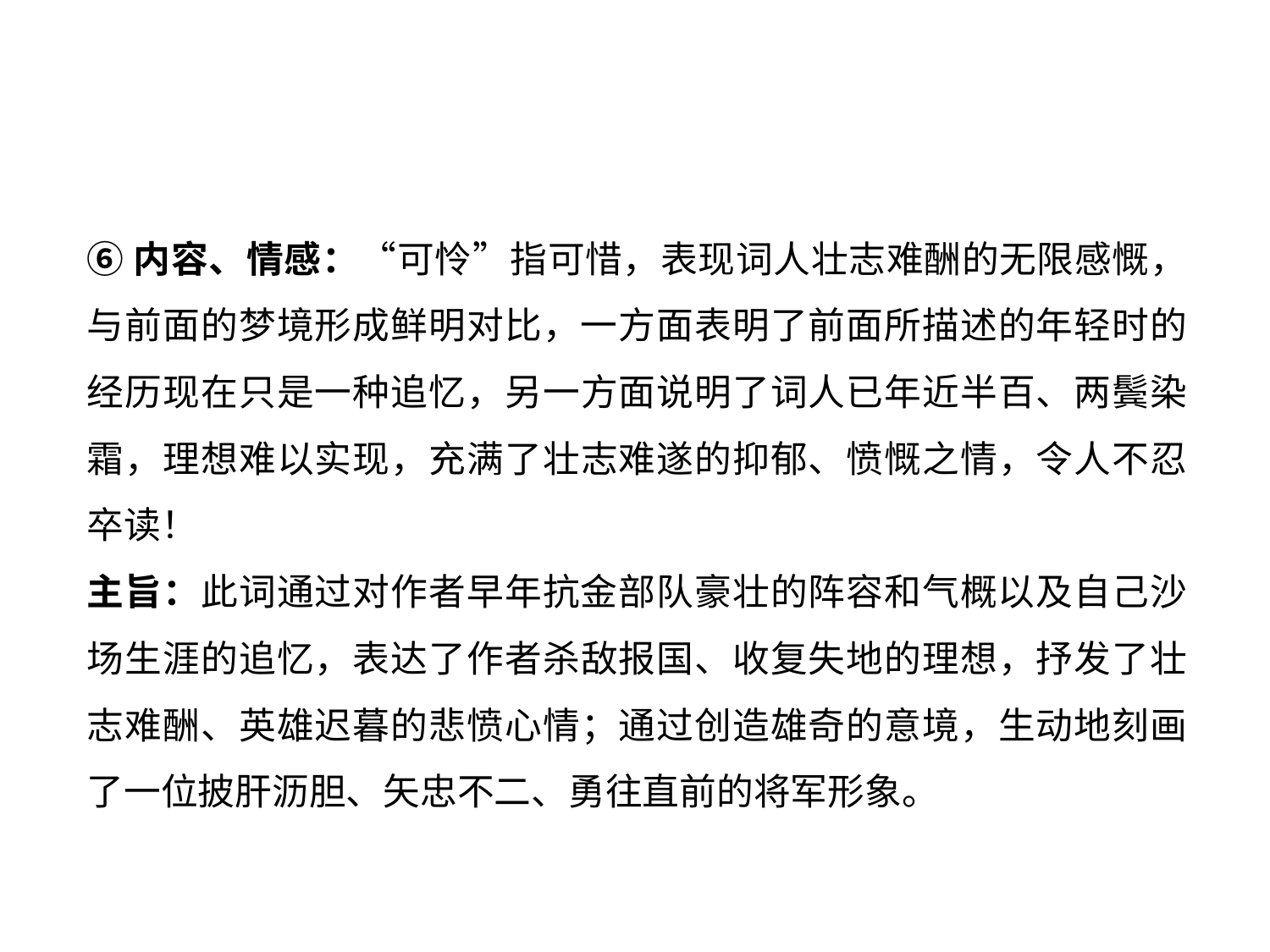

⑥内容、情感：“可怜”指可惜，表现词人壮志难酬的无限感慨，与前面的梦境形成鲜明对比，一方面表明了前面所描述的年轻时的经历现在只是一种追忆，另一方面说明了词人已年近半百、两鬓染霜，理想难以实现，充满了壮志难遂的抑郁、愤慨之情，令人不忍卒读！
主旨：此词通过对作者早年抗金部队豪壮的阵容和气概以及自己沙场生涯的追忆，表达了作者杀敌报国、收复失地的理想，抒发了壮志难酬、英雄迟暮的悲愤心情；通过创造雄奇的意境，生动地刻画了一位披肝沥胆、矢忠不二、勇往直前的将军形象。